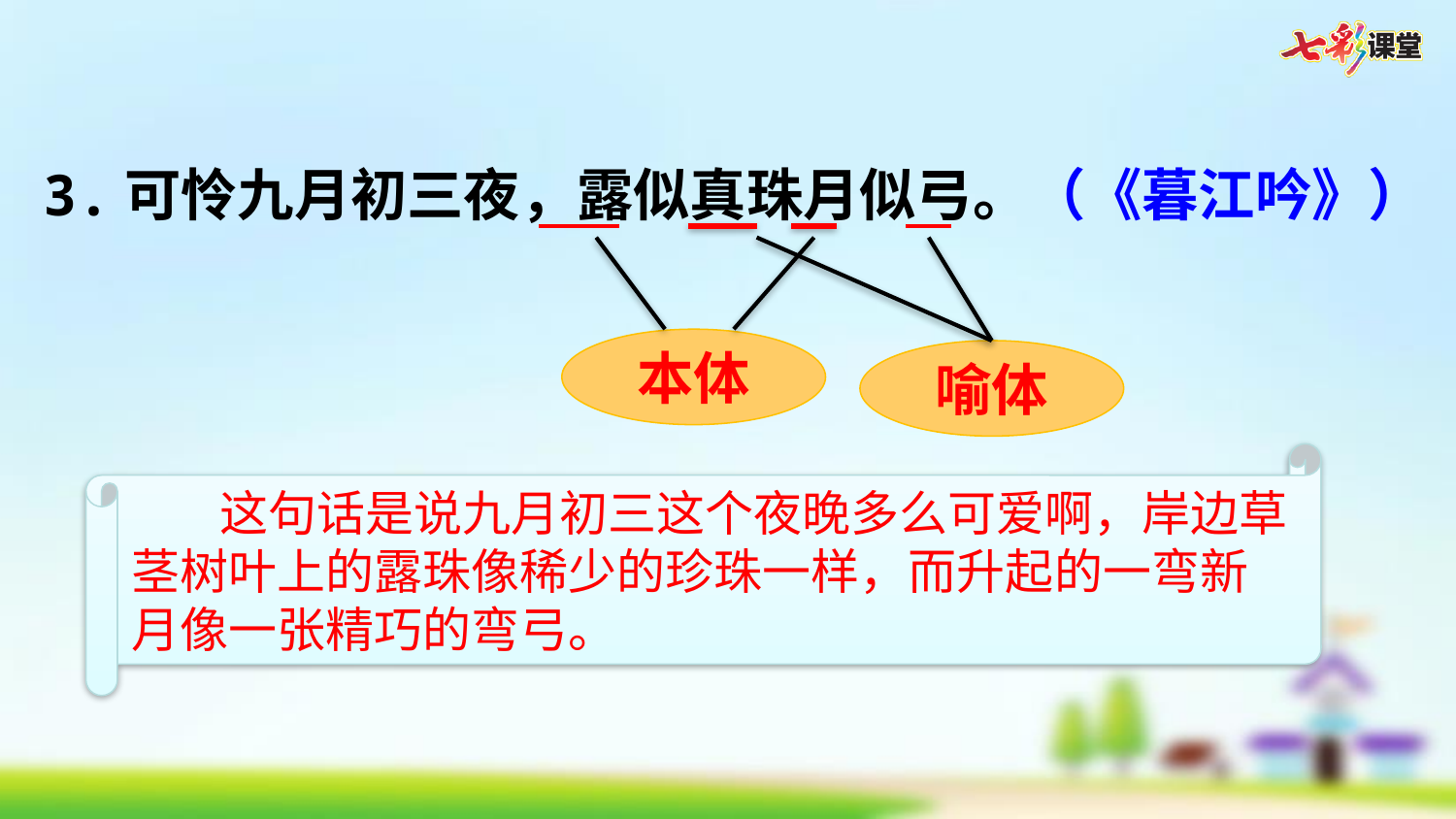

3.可怜九月初三夜，露似真珠月似弓。（《暮江吟》）

本体
喻体
       这句话是说九月初三这个夜晚多么可爱啊，岸边草茎树叶上的露珠像稀少的珍珠一样，而升起的一弯新月像一张精巧的弯弓。